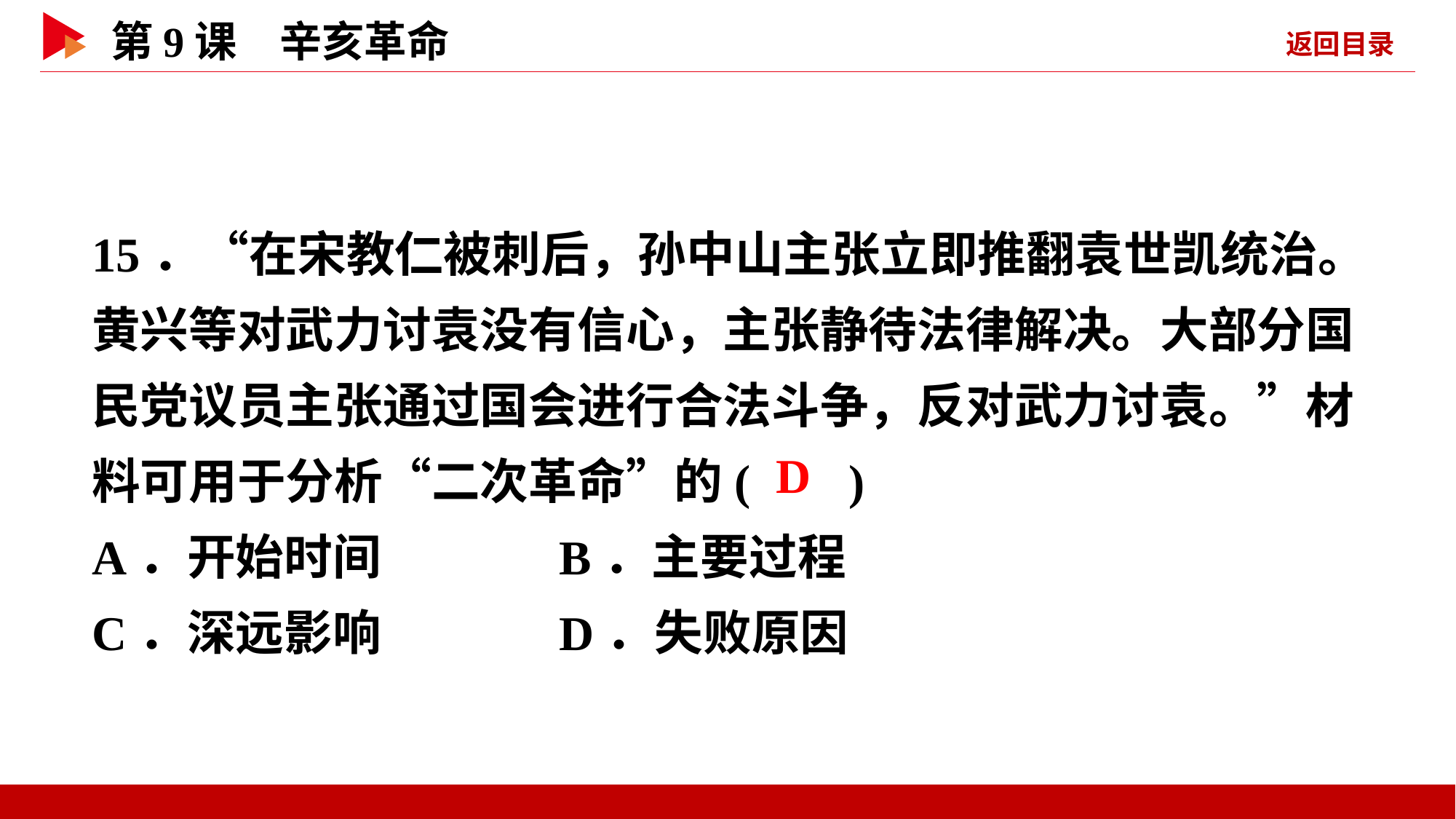

15．“在宋教仁被刺后，孙中山主张立即推翻袁世凯统治。黄兴等对武力讨袁没有信心，主张静待法律解决。大部分国民党议员主张通过国会进行合法斗争，反对武力讨袁。”材料可用于分析“二次革命”的(        )
A．开始时间               B．主要过程
C．深远影响               D．失败原因
   D